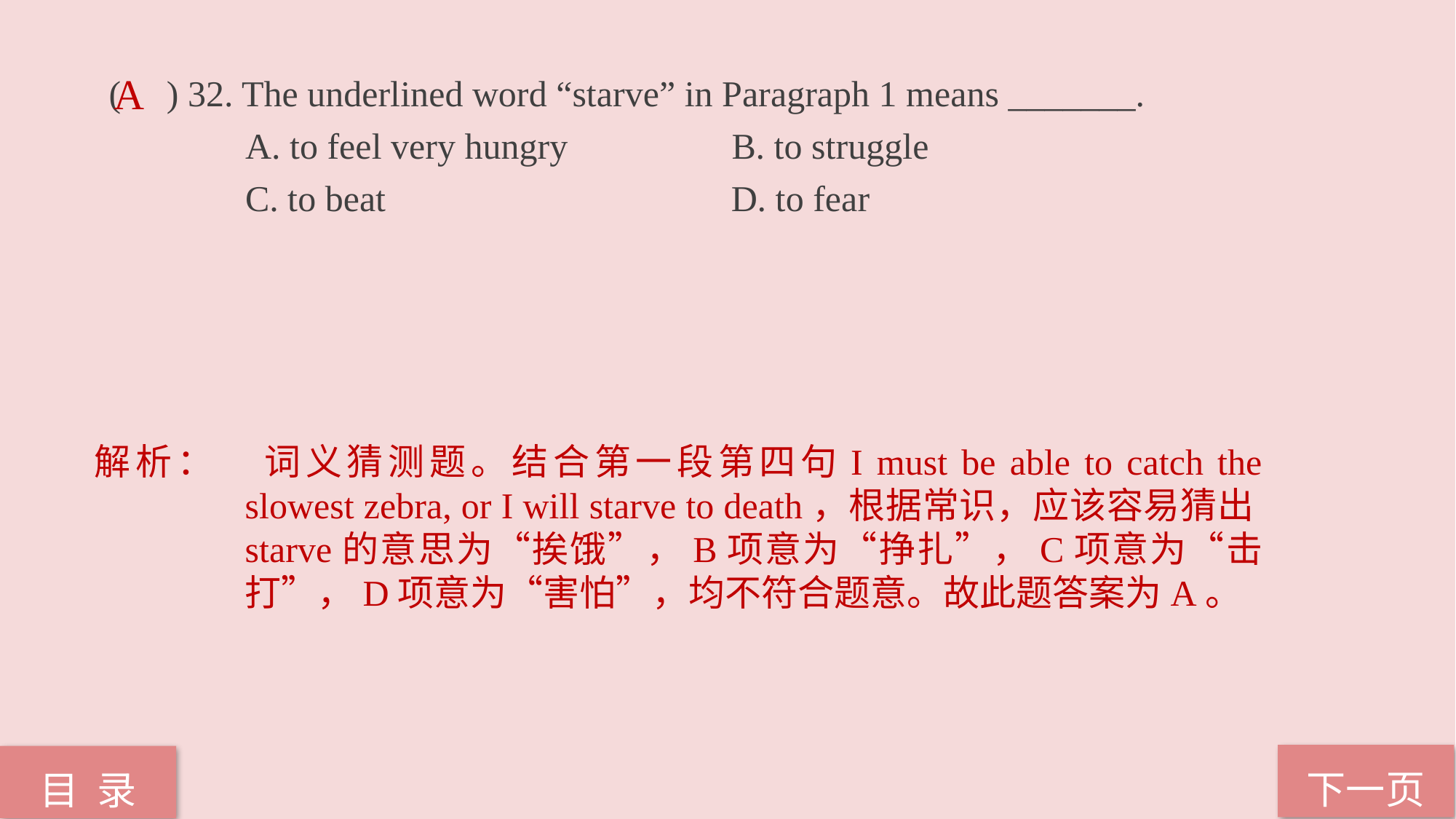

(     ) 32. The underlined word “starve” in Paragraph 1 means _______.
               A. to feel very hungry                  B. to struggle
               C. to beat                                      D. to fear
A
解析：	词义猜测题。结合第一段第四句I must be able to catch the slowest zebra, or I will starve to death，根据常识，应该容易猜出starve的意思为“挨饿”，B项意为“挣扎”，C项意为“击打”，D项意为“害怕”，均不符合题意。故此题答案为A。